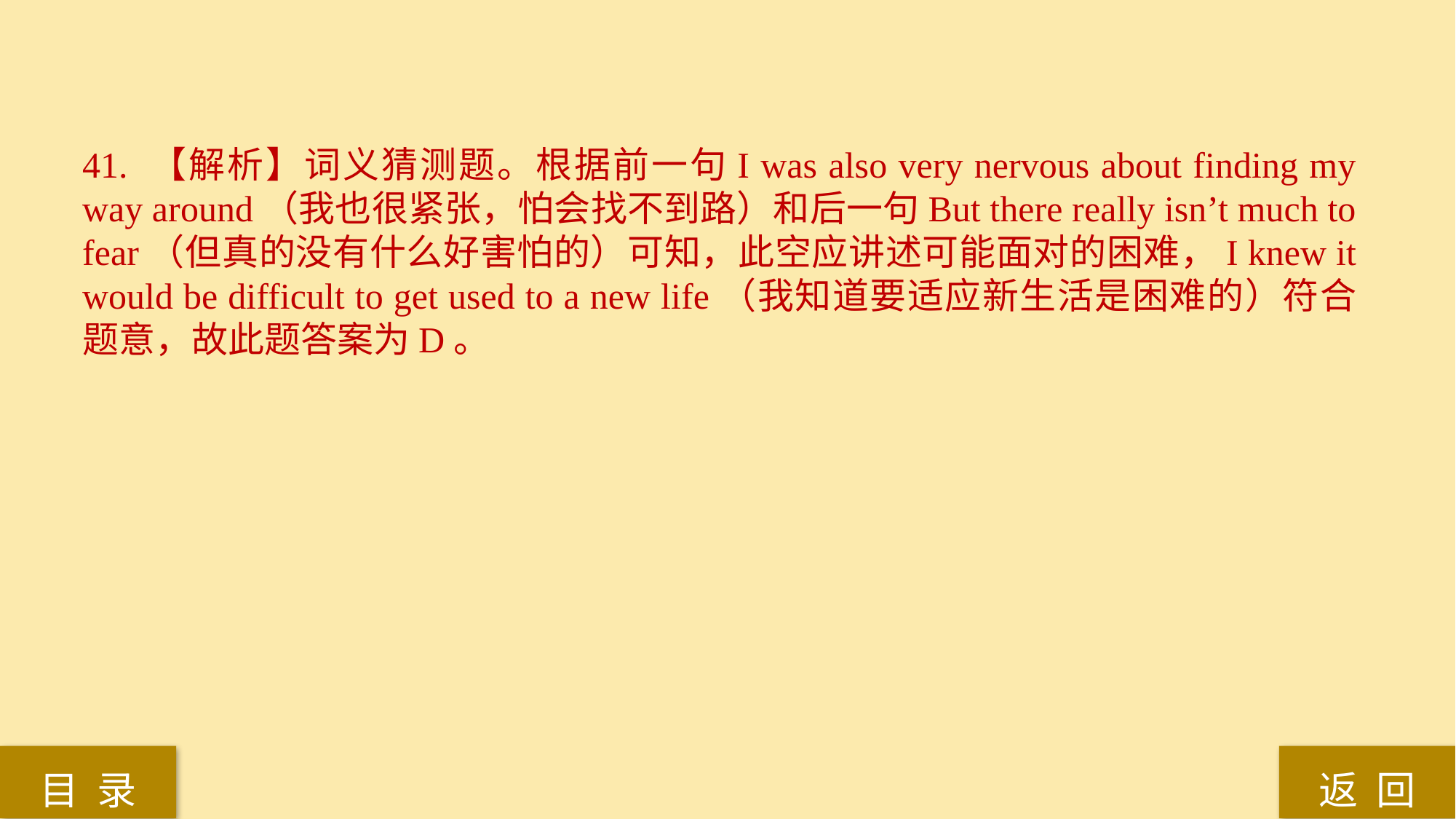

41. 【解析】词义猜测题。根据前一句I was also very nervous about finding my way around（我也很紧张，怕会找不到路）和后一句But there really isn’t much to fear（但真的没有什么好害怕的）可知，此空应讲述可能面对的困难，I knew it would be difficult to get used to a new life（我知道要适应新生活是困难的）符合题意，故此题答案为D。
返  回